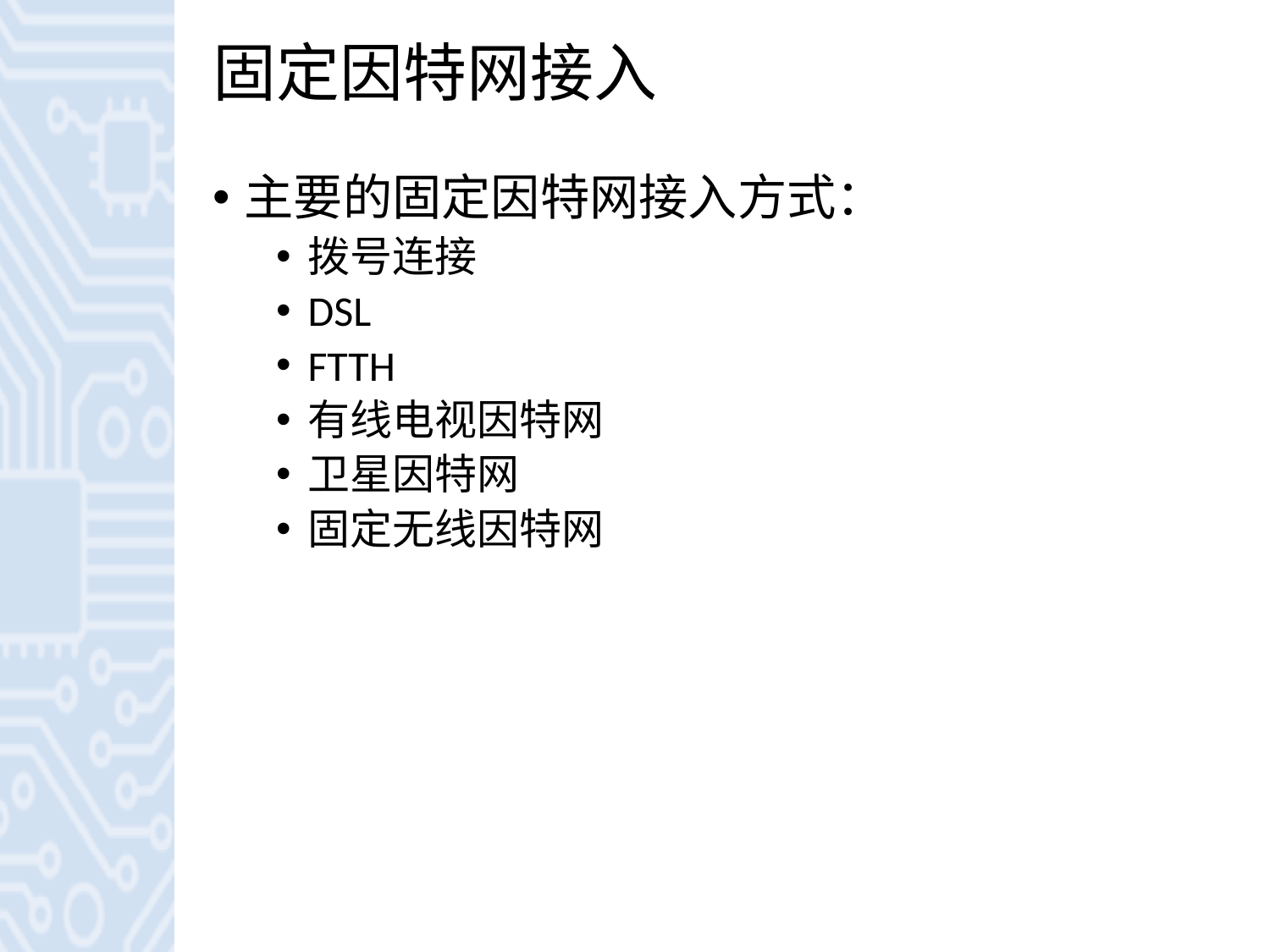

# 固定因特网接入
主要的固定因特网接入方式：
拨号连接
DSL
FTTH
有线电视因特网
卫星因特网
固定无线因特网